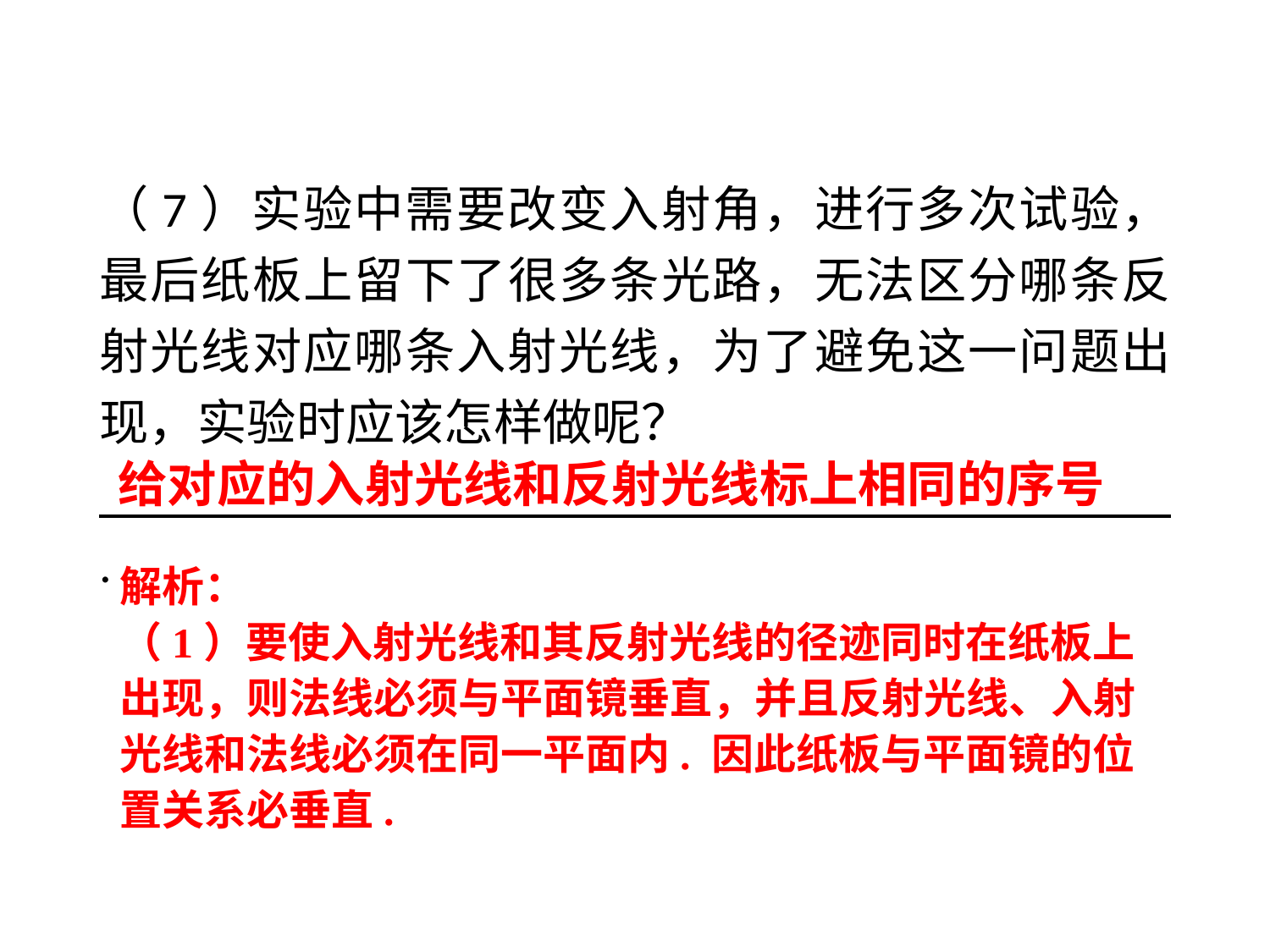

（7）实验中需要改变入射角，进行多次试验，最后纸板上留下了很多条光路，无法区分哪条反射光线对应哪条入射光线，为了避免这一问题出现，实验时应该怎样做呢？
                                                                                               .
给对应的入射光线和反射光线标上相同的序号
解析：
（1）要使入射光线和其反射光线的径迹同时在纸板上出现，则法线必须与平面镜垂直，并且反射光线、入射光线和法线必须在同一平面内. 因此纸板与平面镜的位置关系必垂直.